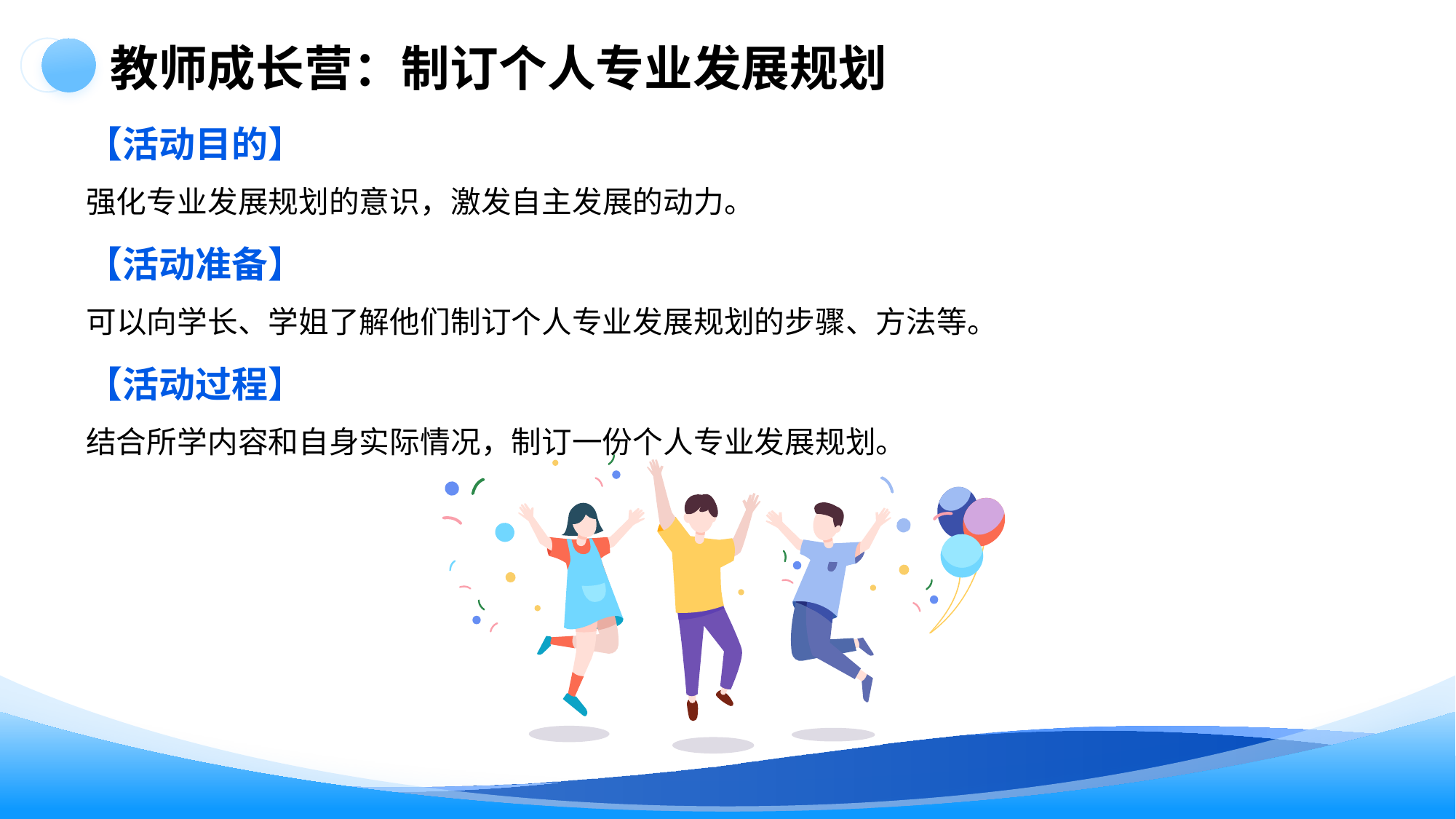

教师成长营：制订个人专业发展规划

【活动目的】
强化专业发展规划的意识，激发自主发展的动力。
【活动准备】
可以向学长、学姐了解他们制订个人专业发展规划的步骤、方法等。
【活动过程】
结合所学内容和自身实际情况，制订一份个人专业发展规划。